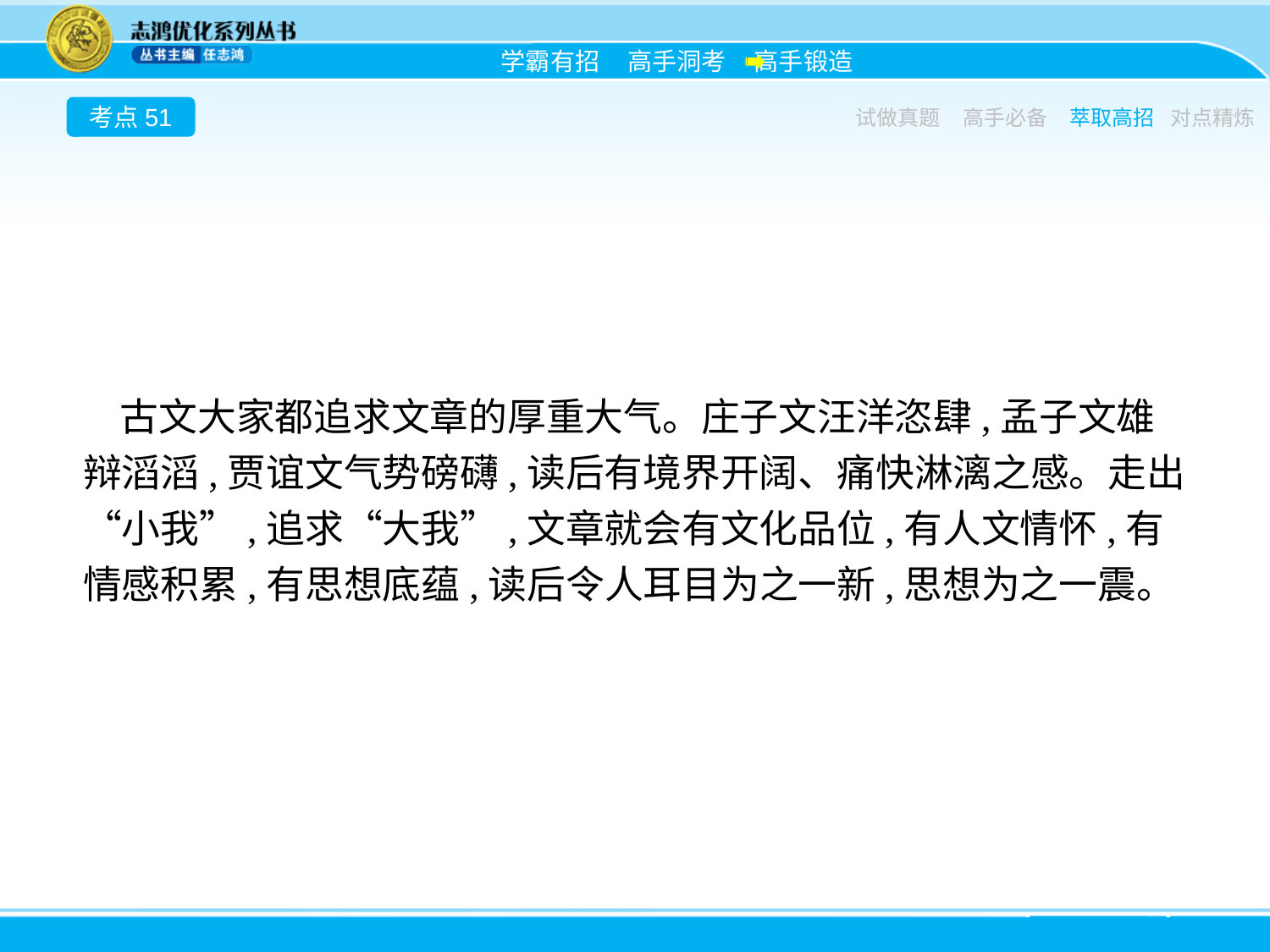

考点51
试做真题
高手必备
萃取高招
对点精炼
古文大家都追求文章的厚重大气。庄子文汪洋恣肆,孟子文雄辩滔滔,贾谊文气势磅礴,读后有境界开阔、痛快淋漓之感。走出“小我”,追求“大我”,文章就会有文化品位,有人文情怀,有情感积累,有思想底蕴,读后令人耳目为之一新,思想为之一震。